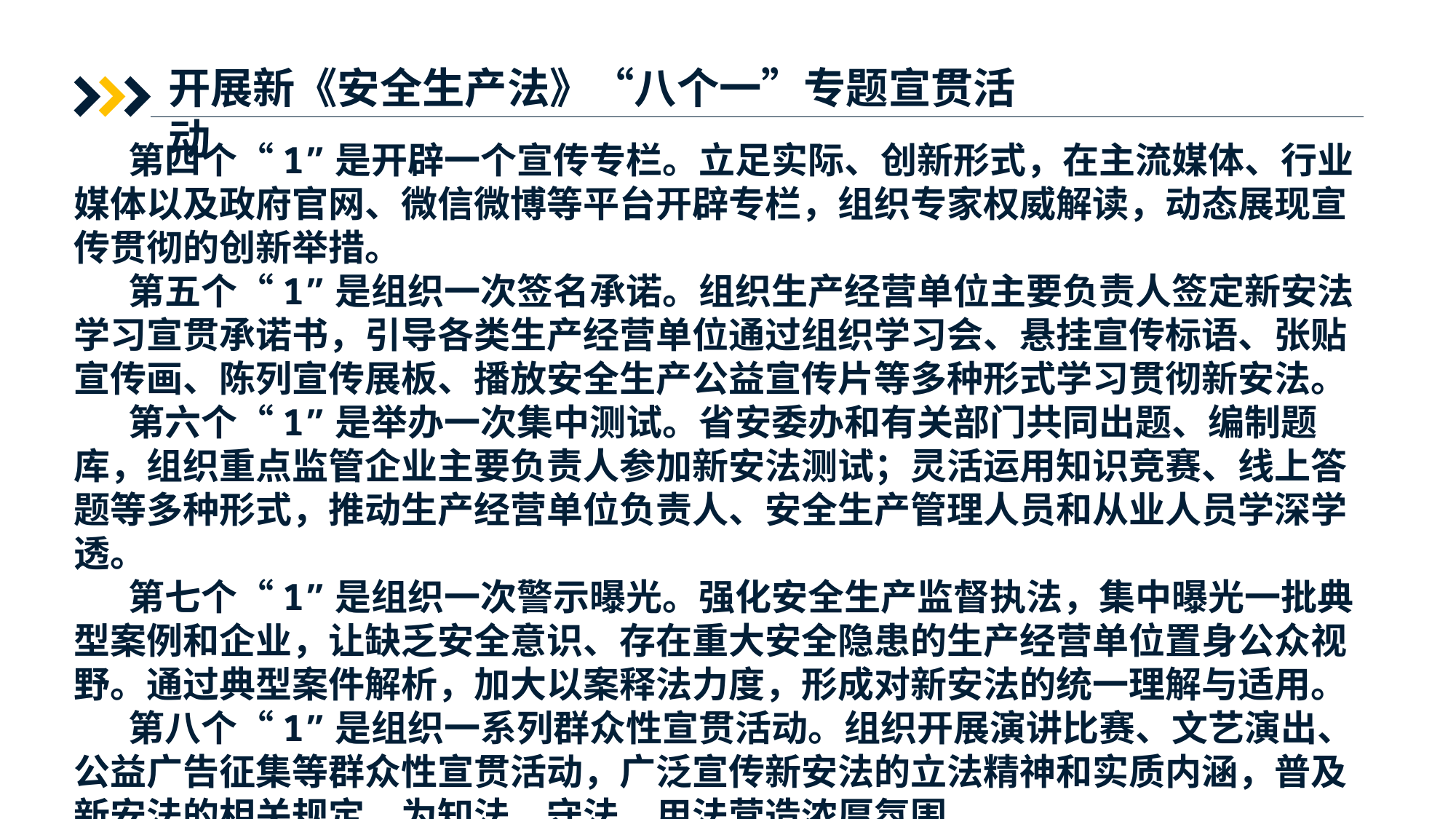

开展新《安全生产法》“八个一”专题宣贯活动

第四个“1”是开辟一个宣传专栏。立足实际、创新形式，在主流媒体、行业媒体以及政府官网、微信微博等平台开辟专栏，组织专家权威解读，动态展现宣传贯彻的创新举措。
第五个“1”是组织一次签名承诺。组织生产经营单位主要负责人签定新安法学习宣贯承诺书，引导各类生产经营单位通过组织学习会、悬挂宣传标语、张贴宣传画、陈列宣传展板、播放安全生产公益宣传片等多种形式学习贯彻新安法。
第六个“1”是举办一次集中测试。省安委办和有关部门共同出题、编制题库，组织重点监管企业主要负责人参加新安法测试；灵活运用知识竞赛、线上答题等多种形式，推动生产经营单位负责人、安全生产管理人员和从业人员学深学透。
第七个“1”是组织一次警示曝光。强化安全生产监督执法，集中曝光一批典型案例和企业，让缺乏安全意识、存在重大安全隐患的生产经营单位置身公众视野。通过典型案件解析，加大以案释法力度，形成对新安法的统一理解与适用。
第八个“1”是组织一系列群众性宣贯活动。组织开展演讲比赛、文艺演出、公益广告征集等群众性宣贯活动，广泛宣传新安法的立法精神和实质内涵，普及新安法的相关规定，为知法、守法、用法营造浓厚氛围。